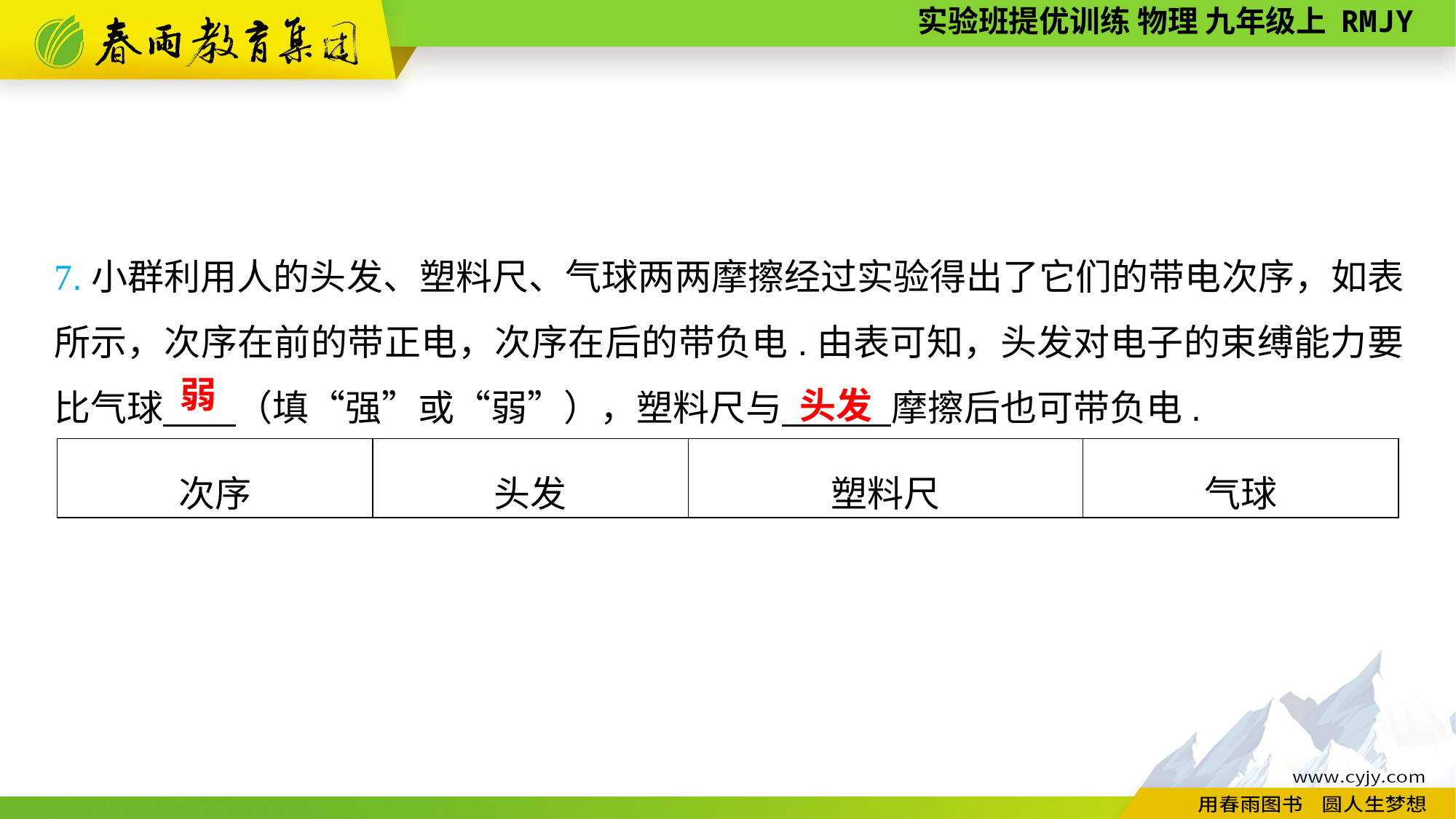

7.小群利用人的头发、塑料尺、气球两两摩擦经过实验得出了它们的带电次序，如表所示，次序在前的带正电，次序在后的带负电.由表可知，头发对电子的束缚能力要比气球　　（填“强”或“弱”），塑料尺与　　　摩擦后也可带负电.
头发
弱
| 次序 | 头发 | 塑料尺 | 气球 |
| --- | --- | --- | --- |